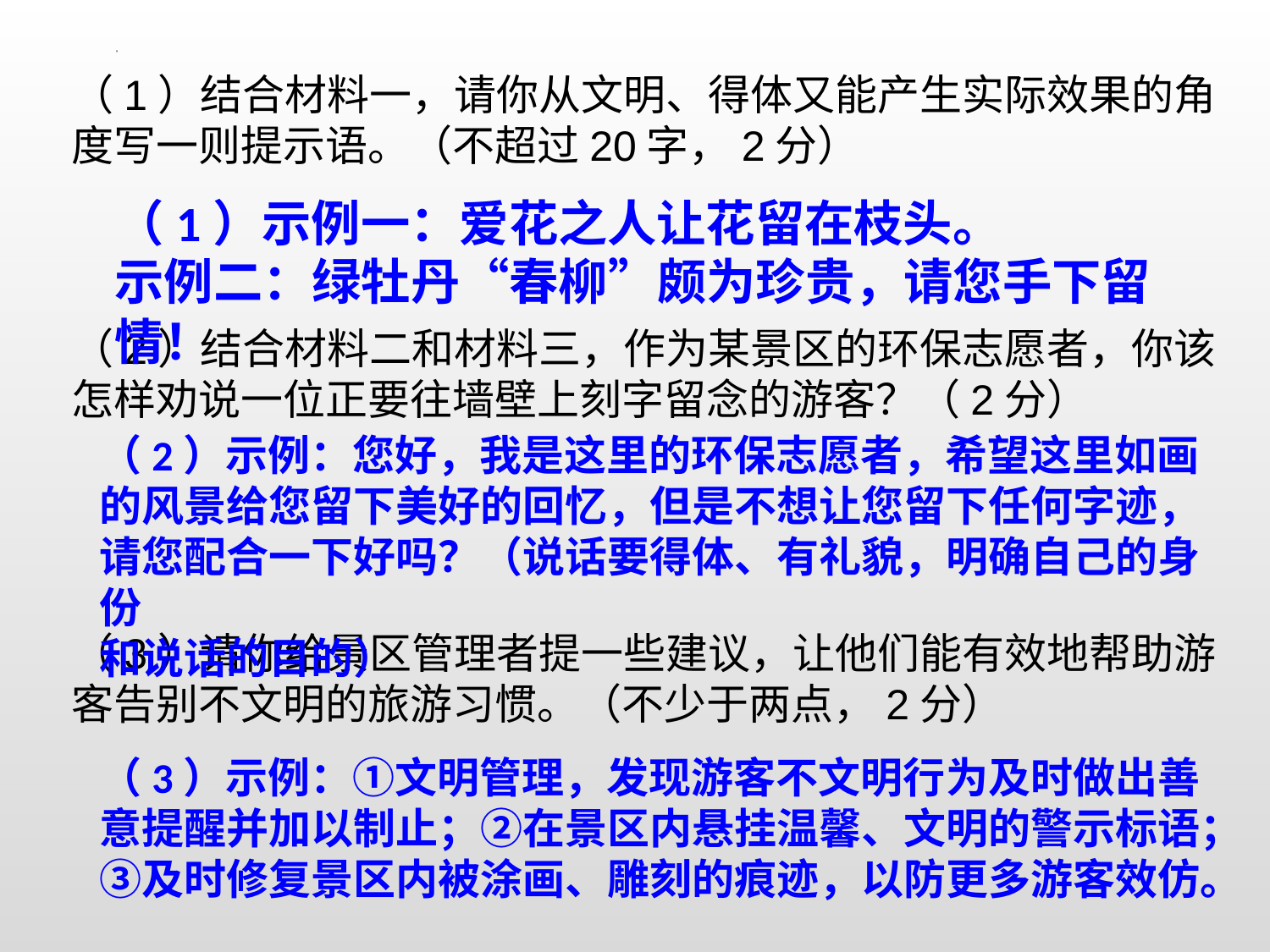

（1）结合材料一，请你从文明、得体又能产生实际效果的角度写一则提示语。（不超过20字，2分）

（2）结合材料二和材料三，作为某景区的环保志愿者，你该怎样劝说一位正要往墙壁上刻字留念的游客？（2分）

（3）请你给景区管理者提一些建议，让他们能有效地帮助游客告别不文明的旅游习惯。（不少于两点，2分）
（1）示例一：爱花之人让花留在枝头。
示例二：绿牡丹“春柳”颇为珍贵，请您手下留情！
（2）示例：您好，我是这里的环保志愿者，希望这里如画的风景给您留下美好的回忆，但是不想让您留下任何字迹，请您配合一下好吗？（说话要得体、有礼貌，明确自己的身份
和说话的目的）
（3）示例：①文明管理，发现游客不文明行为及时做出善意提醒并加以制止；②在景区内悬挂温馨、文明的警示标语；③及时修复景区内被涂画、雕刻的痕迹，以防更多游客效仿。